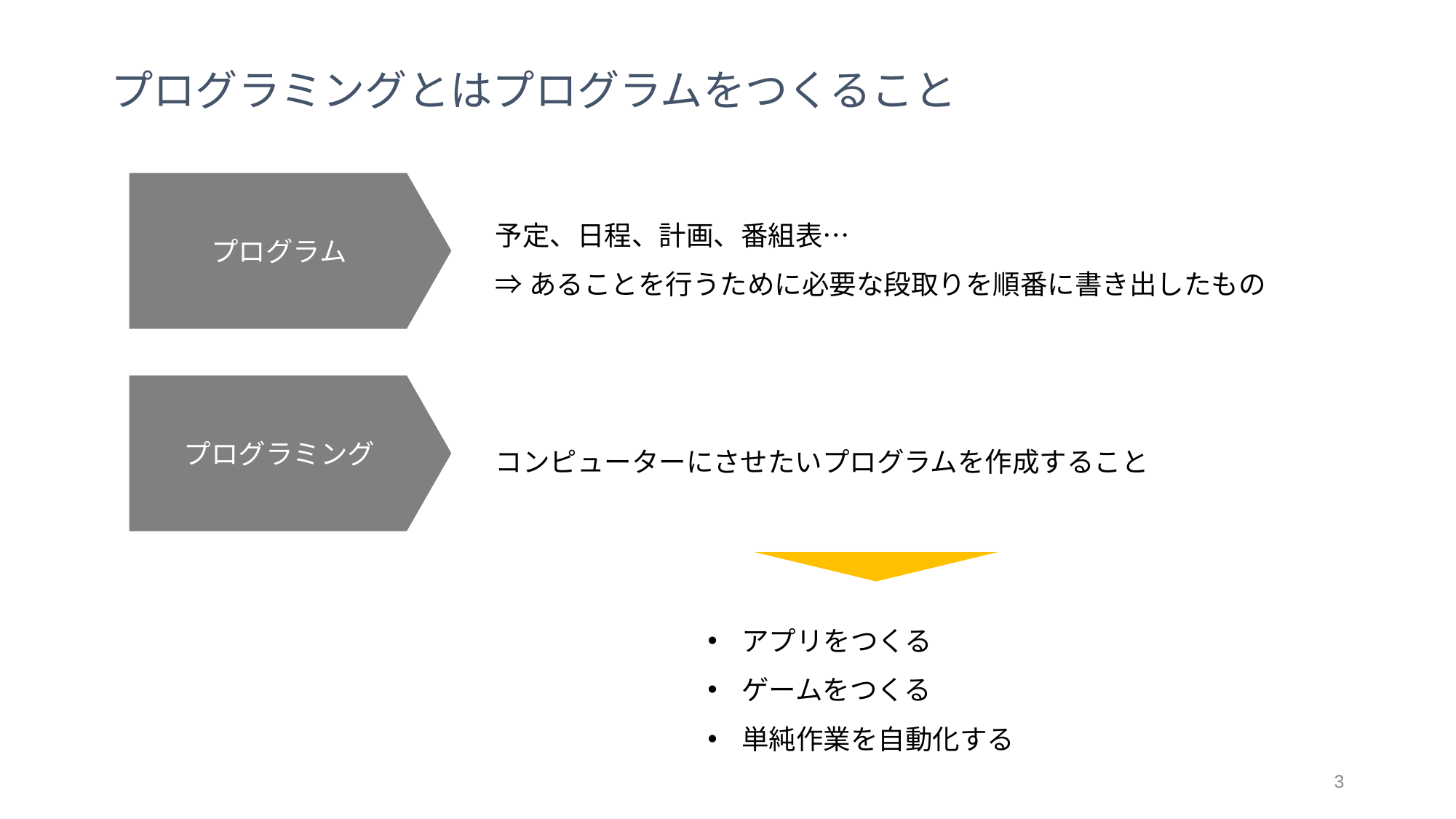

# プログラミングとはプログラムをつくること
予定、日程、計画、番組表…
⇒あることを行うために必要な段取りを順番に書き出したもの
プログラム
コンピューターにさせたいプログラムを作成すること
プログラミング

アプリをつくる
ゲームをつくる
単純作業を自動化する
3